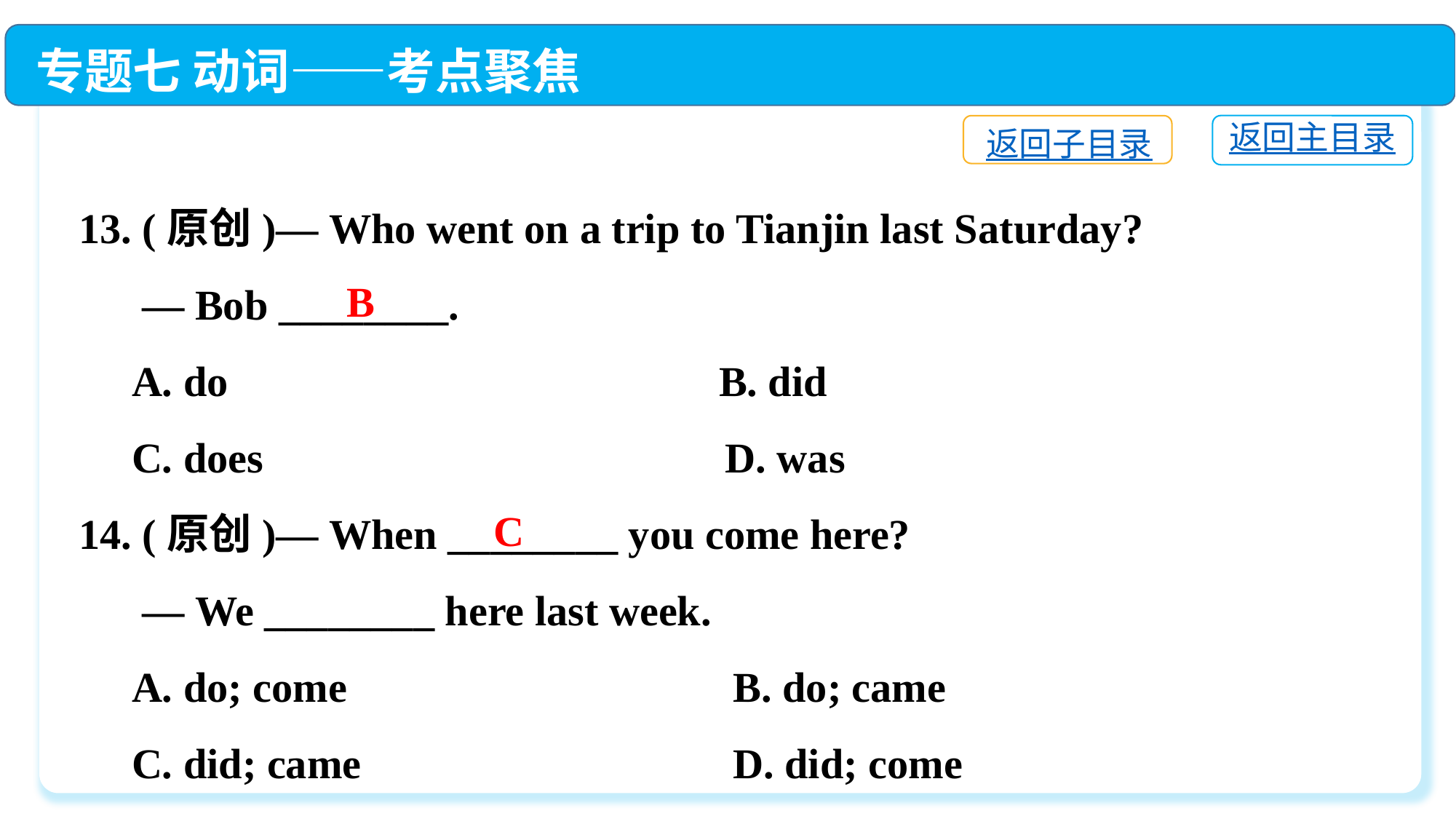

专题七 动词——考点聚焦

返回主目录

返回子目录
13. (原创)— Who went on a trip to Tianjin last Saturday?
      — Bob ________.
     A. do　　                                        B. did
     C. does　　                                     D. was
14. (原创)— When ________ you come here?
      — We ________ here last week.
     A. do; come	                               B. do; came
     C. did; came	                               D. did; come
B

C